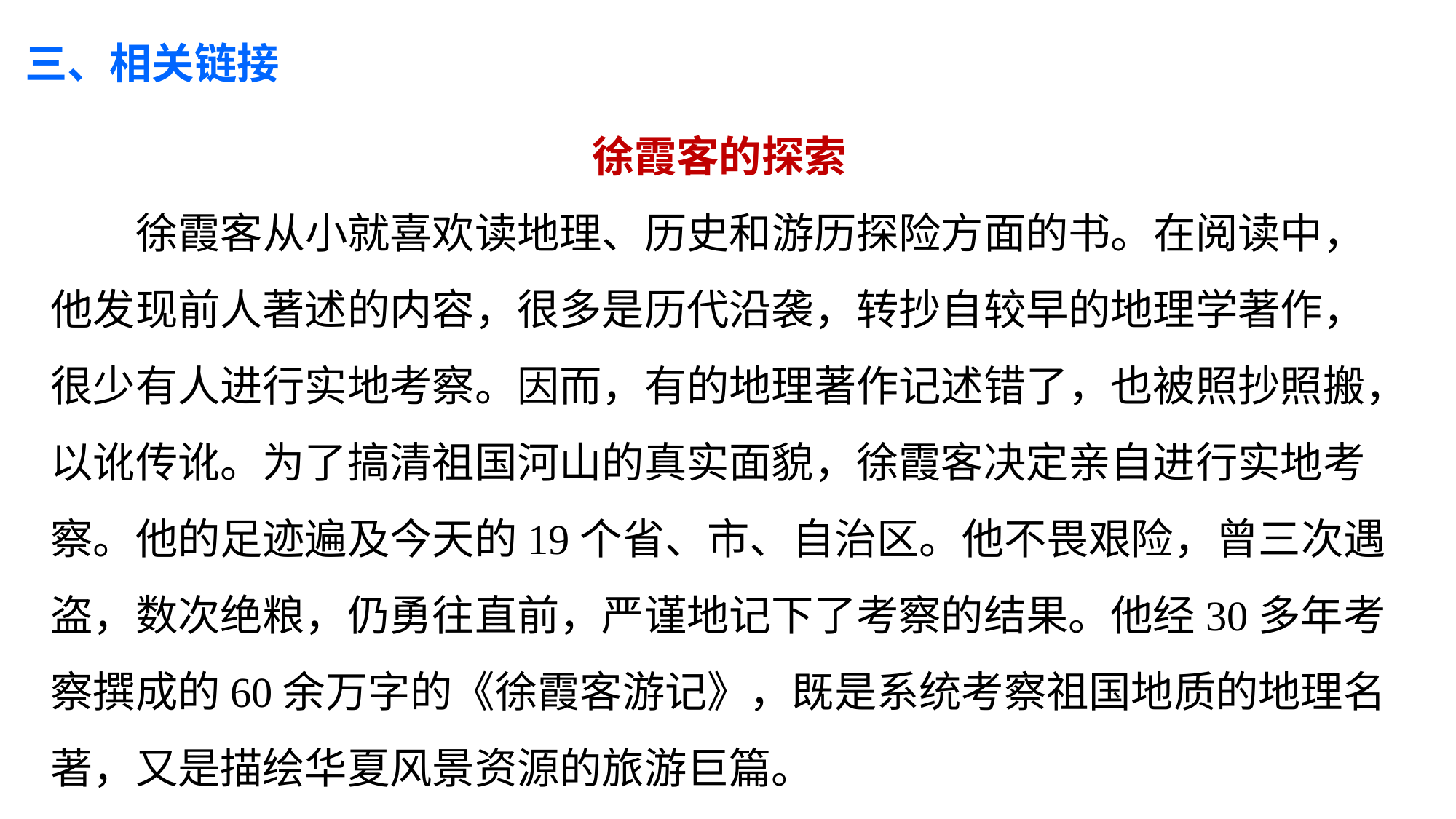

三、相关链接
徐霞客的探索
徐霞客从小就喜欢读地理、历史和游历探险方面的书。在阅读中，他发现前人著述的内容，很多是历代沿袭，转抄自较早的地理学著作，很少有人进行实地考察。因而，有的地理著作记述错了，也被照抄照搬，以讹传讹。为了搞清祖国河山的真实面貌，徐霞客决定亲自进行实地考察。他的足迹遍及今天的19个省、市、自治区。他不畏艰险，曾三次遇盗，数次绝粮，仍勇往直前，严谨地记下了考察的结果。他经30多年考察撰成的60余万字的《徐霞客游记》，既是系统考察祖国地质的地理名著，又是描绘华夏风景资源的旅游巨篇。